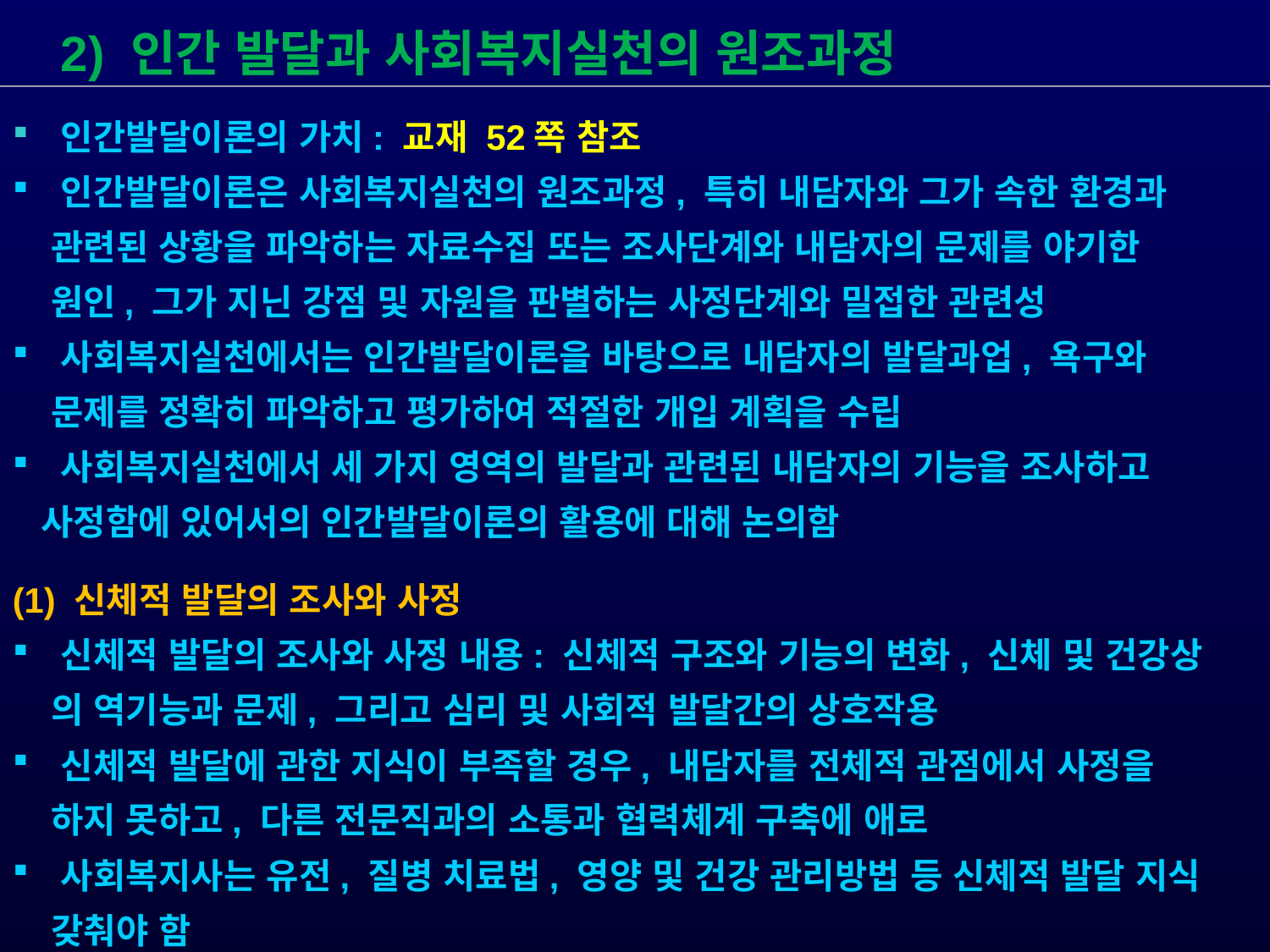

2) 인간 발달과 사회복지실천의 원조과정

 인간발달이론의 가치: 교재 52쪽 참조
 인간발달이론은 사회복지실천의 원조과정, 특히 내담자와 그가 속한 환경과
   관련된 상황을 파악하는 자료수집 또는 조사단계와 내담자의 문제를 야기한
   원인, 그가 지닌 강점 및 자원을 판별하는 사정단계와 밀접한 관련성
 사회복지실천에서는 인간발달이론을 바탕으로 내담자의 발달과업, 욕구와
   문제를 정확히 파악하고 평가하여 적절한 개입 계획을 수립
 사회복지실천에서 세 가지 영역의 발달과 관련된 내담자의 기능을 조사하고
  사정함에 있어서의 인간발달이론의 활용에 대해 논의함

(1) 신체적 발달의 조사와 사정
 신체적 발달의 조사와 사정 내용: 신체적 구조와 기능의 변화, 신체 및 건강상
   의 역기능과 문제, 그리고 심리 및 사회적 발달간의 상호작용
 신체적 발달에 관한 지식이 부족할 경우, 내담자를 전체적 관점에서 사정을
   하지 못하고, 다른 전문직과의 소통과 협력체계 구축에 애로
 사회복지사는 유전, 질병 치료법, 영양 및 건강 관리방법 등 신체적 발달 지식
   갖춰야 함